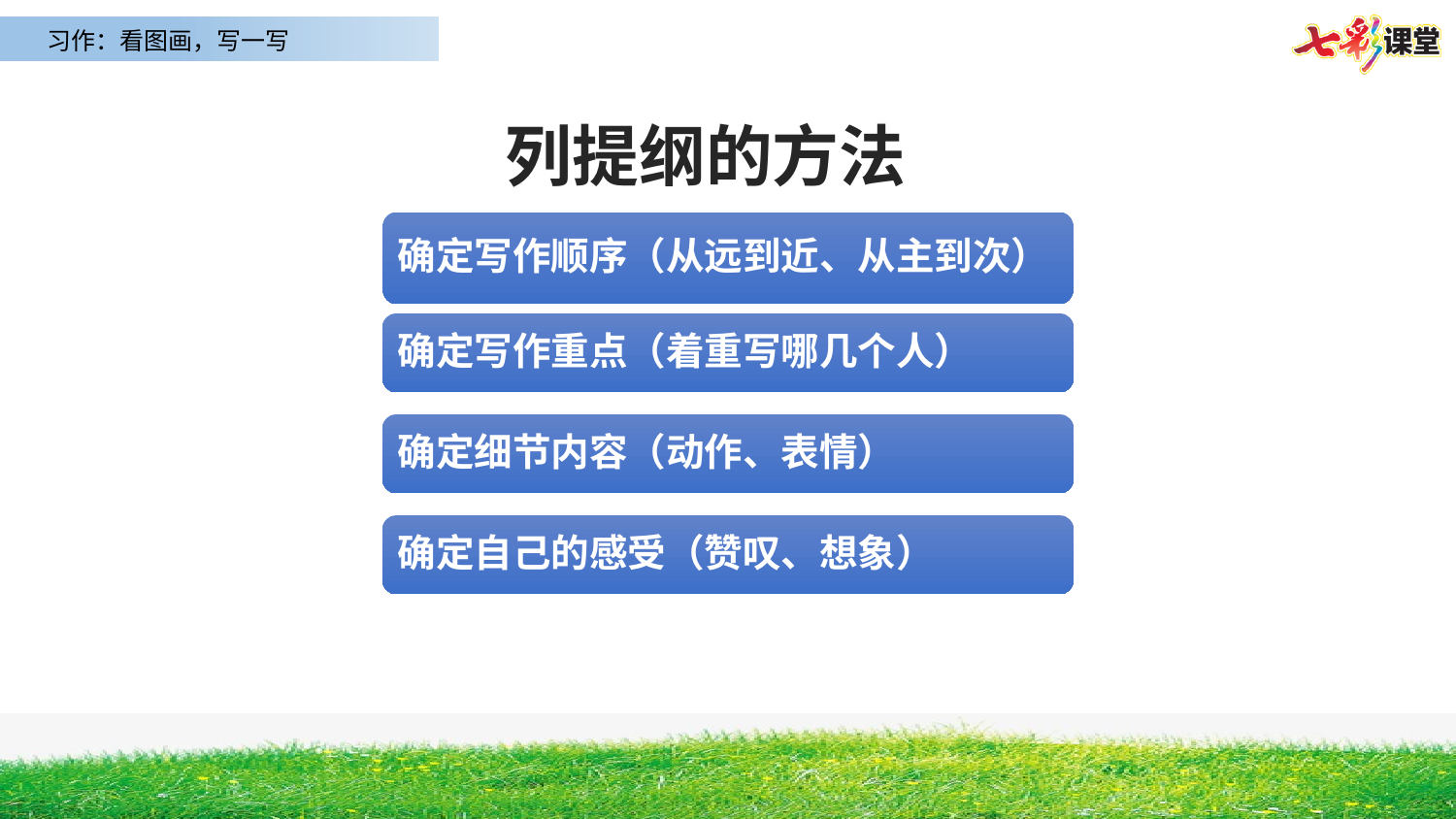

列提纲的方法
确定写作顺序（从远到近、从主到次）
确定写作重点（着重写哪几个人）
确定细节内容（动作、表情）
确定自己的感受（赞叹、想象）